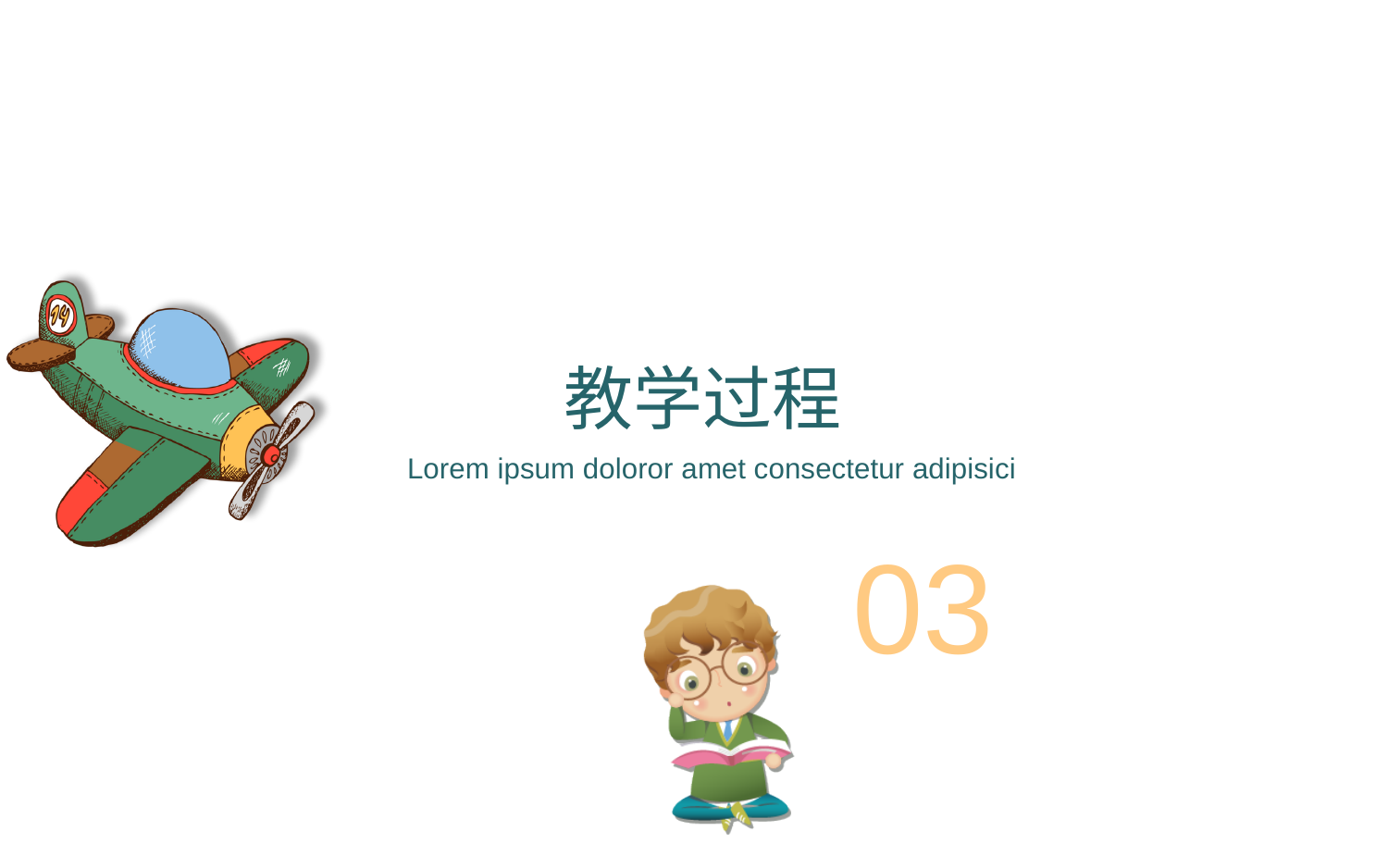

教学过程

Lorem ipsum doloror amet consectetur adipisici

03